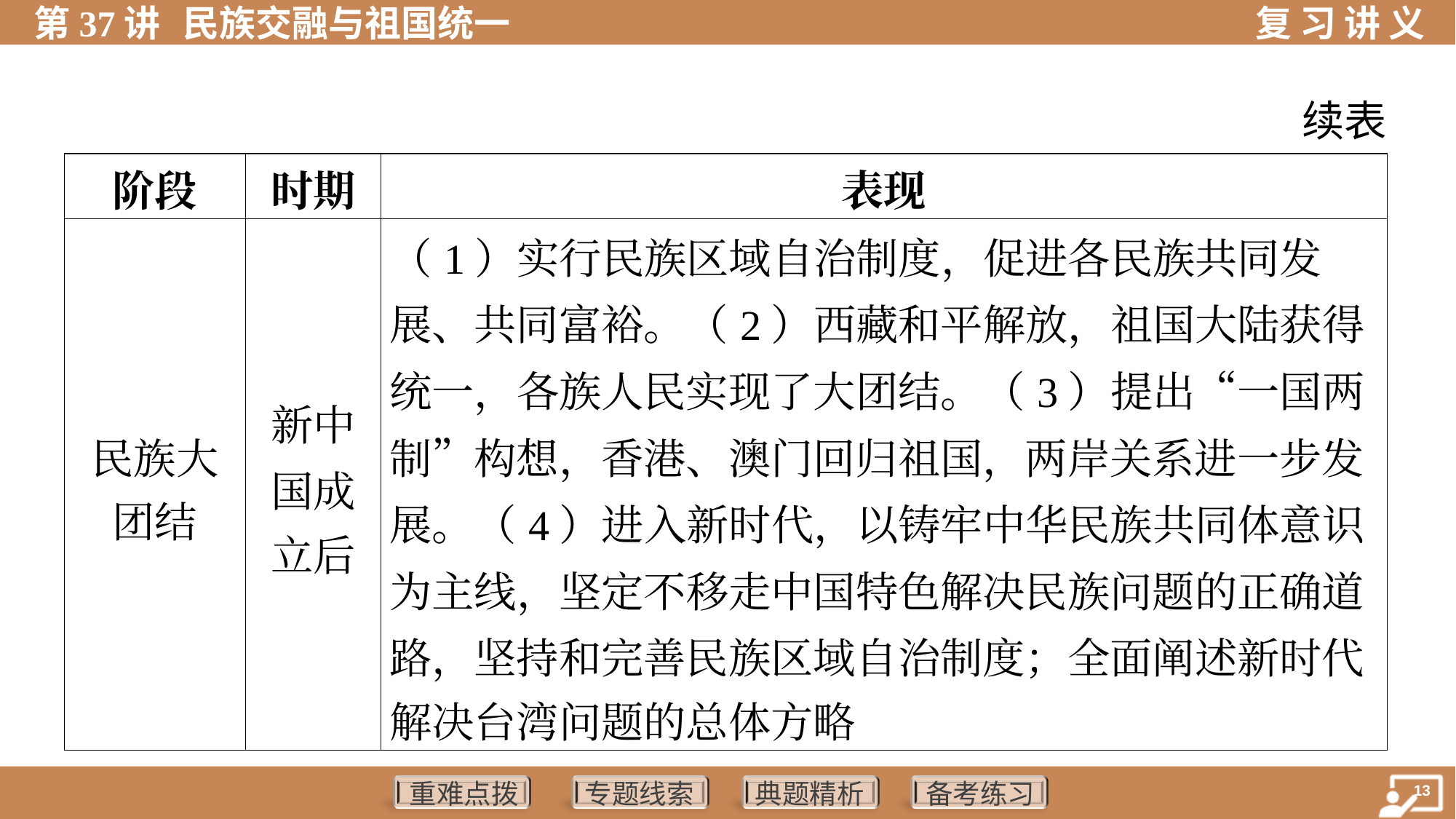

续表
| 阶段 | 时期 | 表现 |
| --- | --- | --- |
| 民族大 团结 | 新中 国成 立后 | （1）实行民族区域自治制度，促进各民族共同发 展、共同富裕。（2）西藏和平解放，祖国大陆获得 统一，各族人民实现了大团结。（3）提出“一国两 制”构想，香港、澳门回归祖国，两岸关系进一步发 展。（4）进入新时代，以铸牢中华民族共同体意识 为主线，坚定不移走中国特色解决民族问题的正确道 路，坚持和完善民族区域自治制度；全面阐述新时代 解决台湾问题的总体方略 |